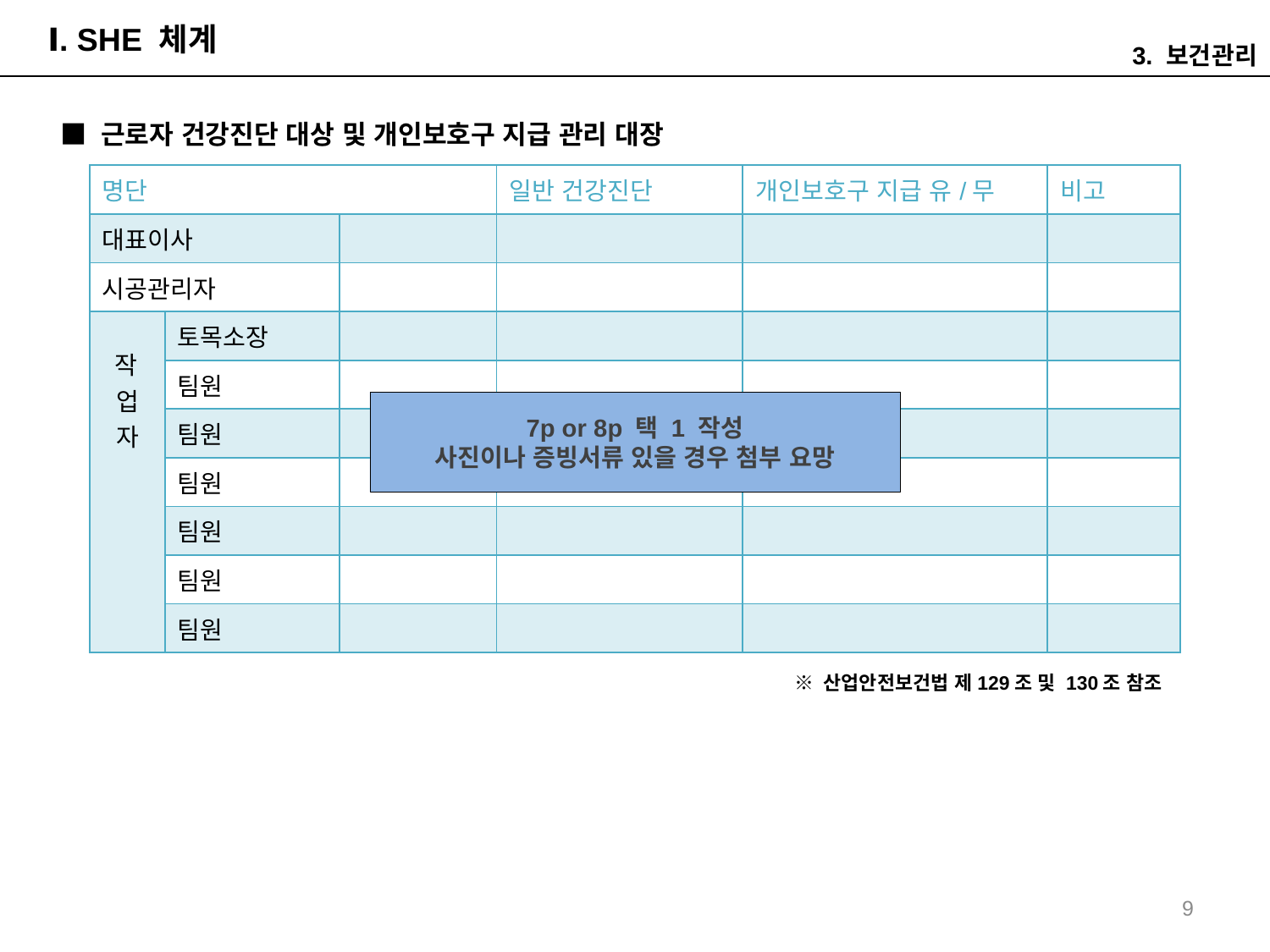

# Ⅰ. SHE 체계
3. 보건관리
        ■ 근로자 건강진단 대상 및 개인보호구 지급 관리 대장
| 명단 |  |  | 일반 건강진단 | 개인보호구 지급 유/무 | 비고 |
| --- | --- | --- | --- | --- | --- |
| 대표이사 |  |  |  |  |  |
| 시공관리자 |  |  |  |  |  |
| 작 업 자 | 토목소장 |  |  |  |  |
|  | 팀원 |  |  |  |  |
|  | 팀원 |  |  |  |  |
|  | 팀원 |  |  |  |  |
|  | 팀원 |  |  |  |  |
|  | 팀원 |  |  |  |  |
|  | 팀원 |  |  |  |  |
7p or 8p 택 1 작성
사진이나 증빙서류 있을 경우 첨부 요망
※ 산업안전보건법 제129조 및 130조 참조
9